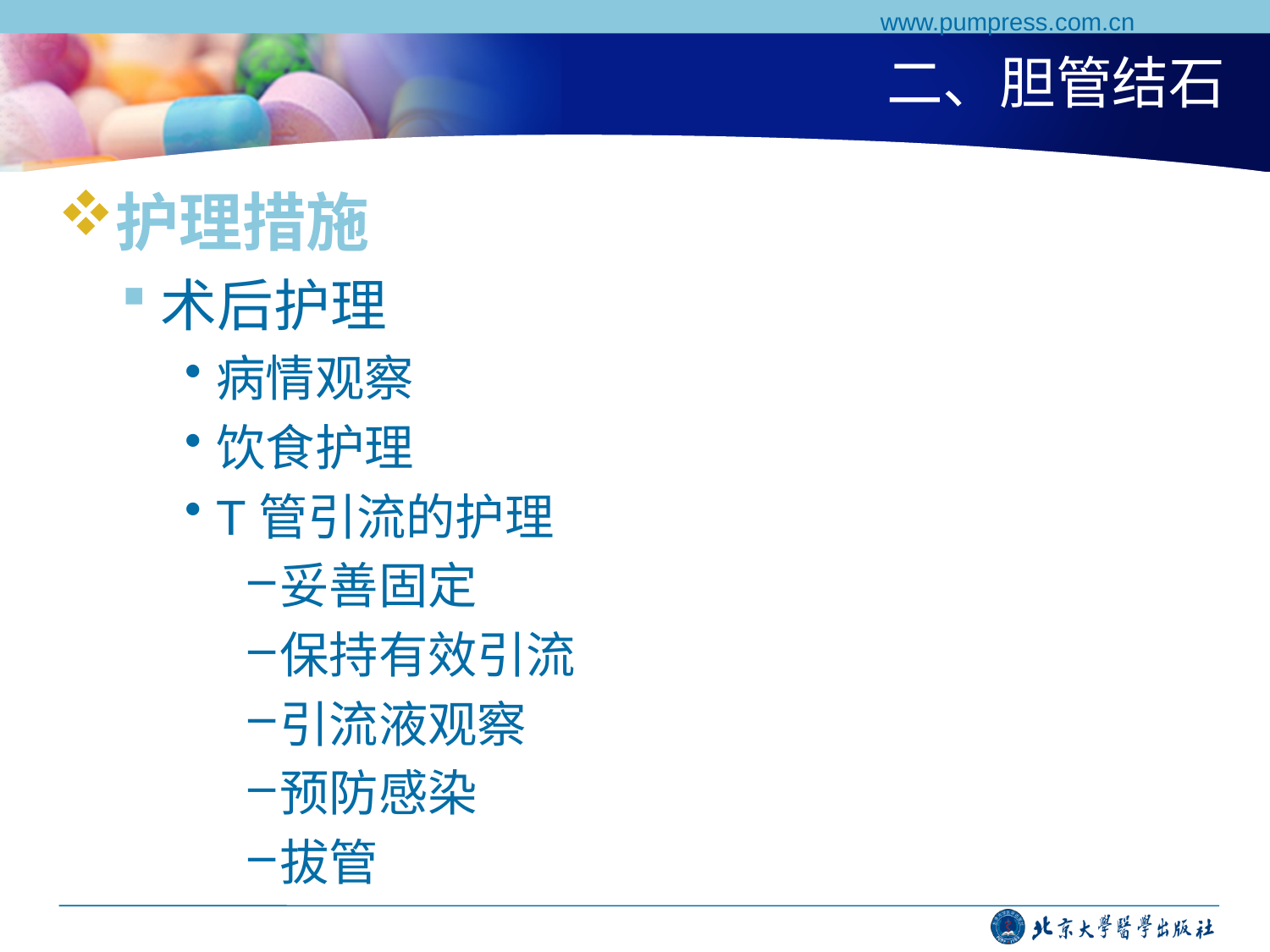

www.pumpress.com.cn
# 二、胆管结石
护理措施
术后护理
病情观察
饮食护理
T管引流的护理
妥善固定
保持有效引流
引流液观察
预防感染
拔管